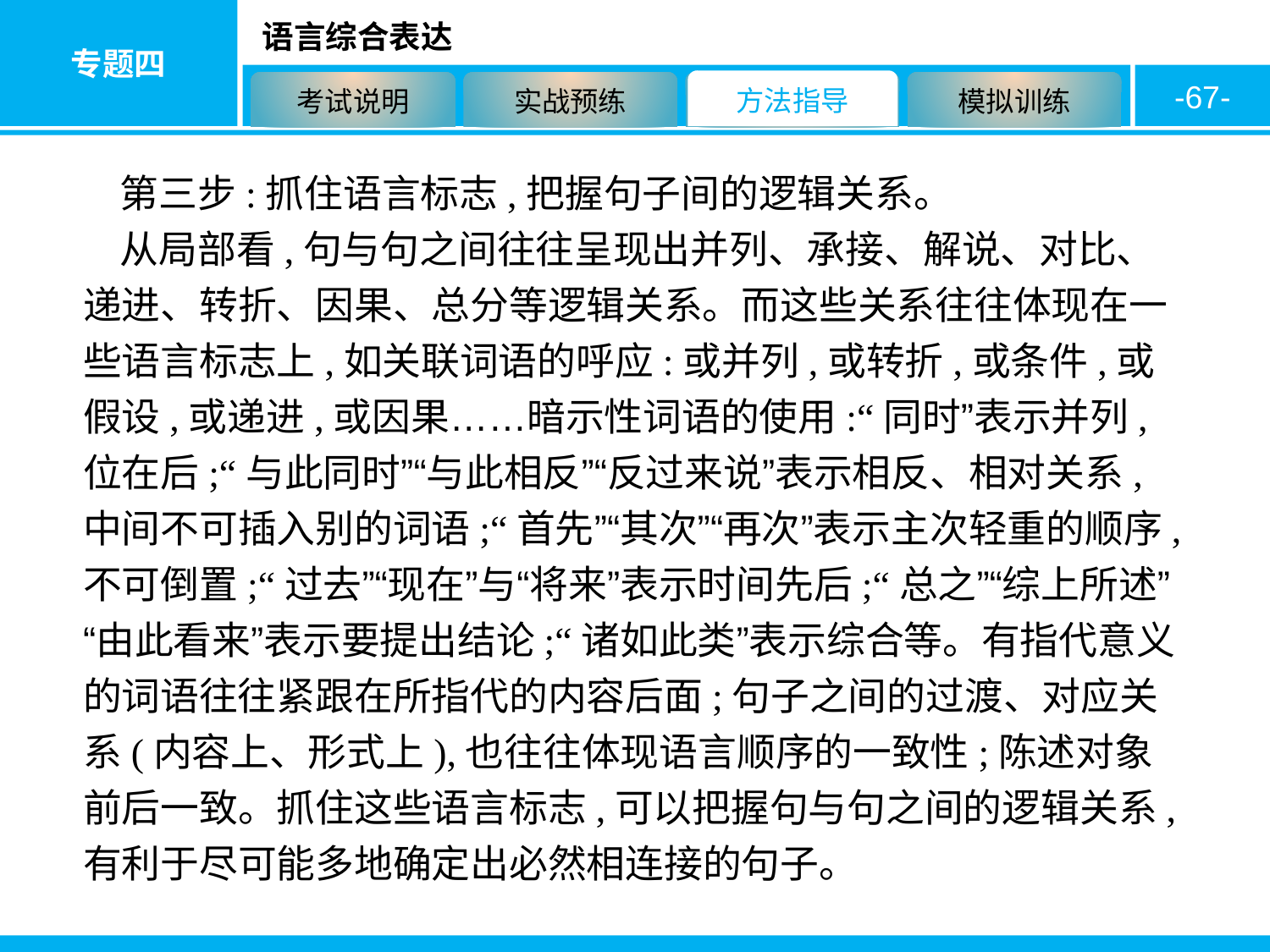

-67-
第三步:抓住语言标志,把握句子间的逻辑关系。
从局部看,句与句之间往往呈现出并列、承接、解说、对比、递进、转折、因果、总分等逻辑关系。而这些关系往往体现在一些语言标志上,如关联词语的呼应:或并列,或转折,或条件,或假设,或递进,或因果……暗示性词语的使用:“同时”表示并列,位在后;“与此同时”“与此相反”“反过来说”表示相反、相对关系,中间不可插入别的词语;“首先”“其次”“再次”表示主次轻重的顺序,不可倒置;“过去”“现在”与“将来”表示时间先后;“总之”“综上所述”“由此看来”表示要提出结论;“诸如此类”表示综合等。有指代意义的词语往往紧跟在所指代的内容后面;句子之间的过渡、对应关系(内容上、形式上),也往往体现语言顺序的一致性;陈述对象前后一致。抓住这些语言标志,可以把握句与句之间的逻辑关系,有利于尽可能多地确定出必然相连接的句子。